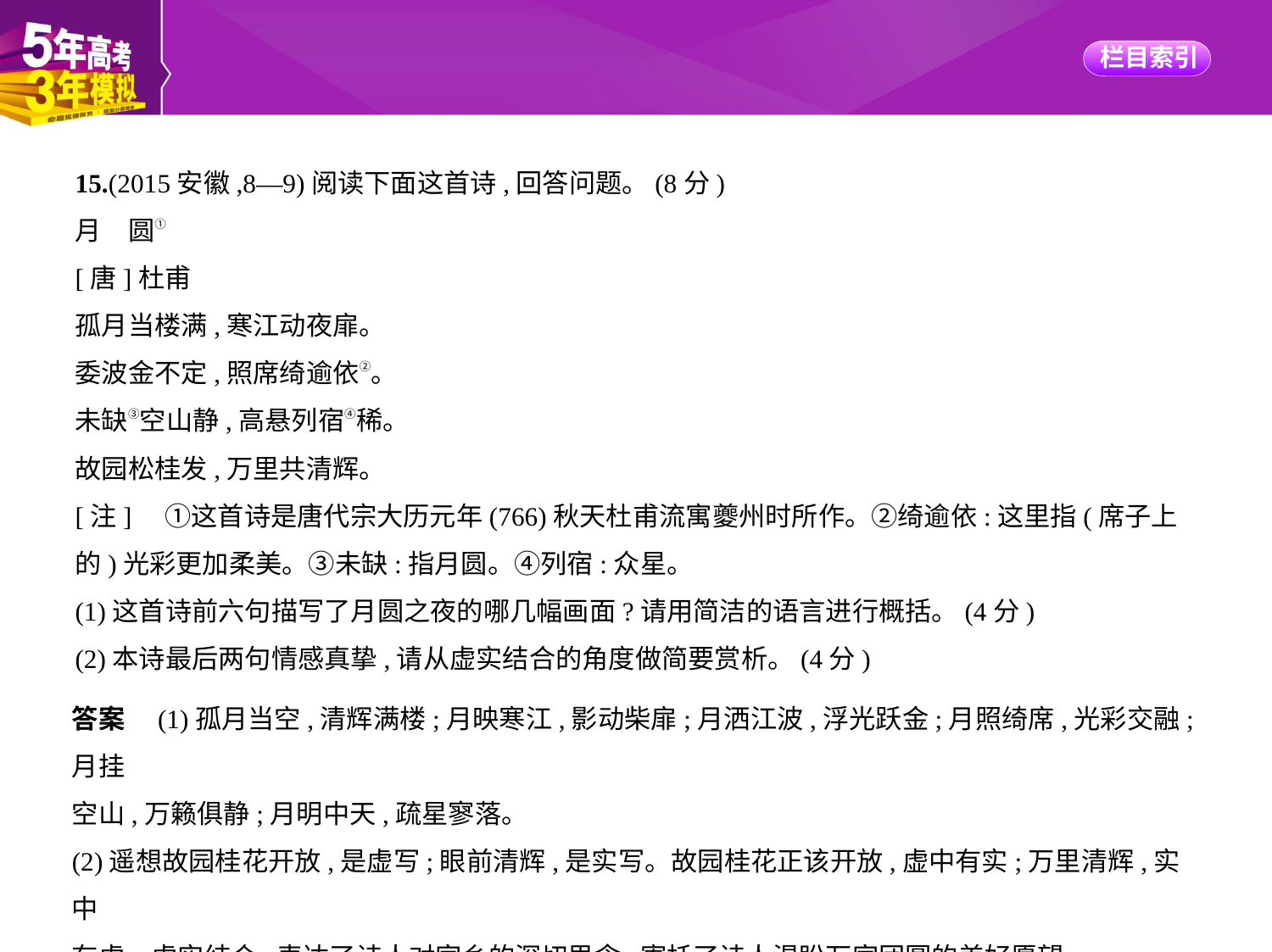

15.(2015安徽,8—9)阅读下面这首诗,回答问题。(8分)
月　圆①
[唐]杜甫
孤月当楼满,寒江动夜扉。
委波金不定,照席绮逾依②。
未缺③空山静,高悬列宿④稀。
故园松桂发,万里共清辉。
[注]　①这首诗是唐代宗大历元年(766)秋天杜甫流寓夔州时所作。②绮逾依:这里指(席子上
的)光彩更加柔美。③未缺:指月圆。④列宿:众星。
(1)这首诗前六句描写了月圆之夜的哪几幅画面?请用简洁的语言进行概括。(4分)
(2)本诗最后两句情感真挚,请从虚实结合的角度做简要赏析。(4分)
答案　(1)孤月当空,清辉满楼;月映寒江,影动柴扉;月洒江波,浮光跃金;月照绮席,光彩交融;月挂
空山,万籁俱静;月明中天,疏星寥落。
(2)遥想故园桂花开放,是虚写;眼前清辉,是实写。故园桂花正该开放,虚中有实;万里清辉,实中
有虚。虚实结合,表达了诗人对家乡的深切思念,寄托了诗人渴盼万家团圆的美好愿望。